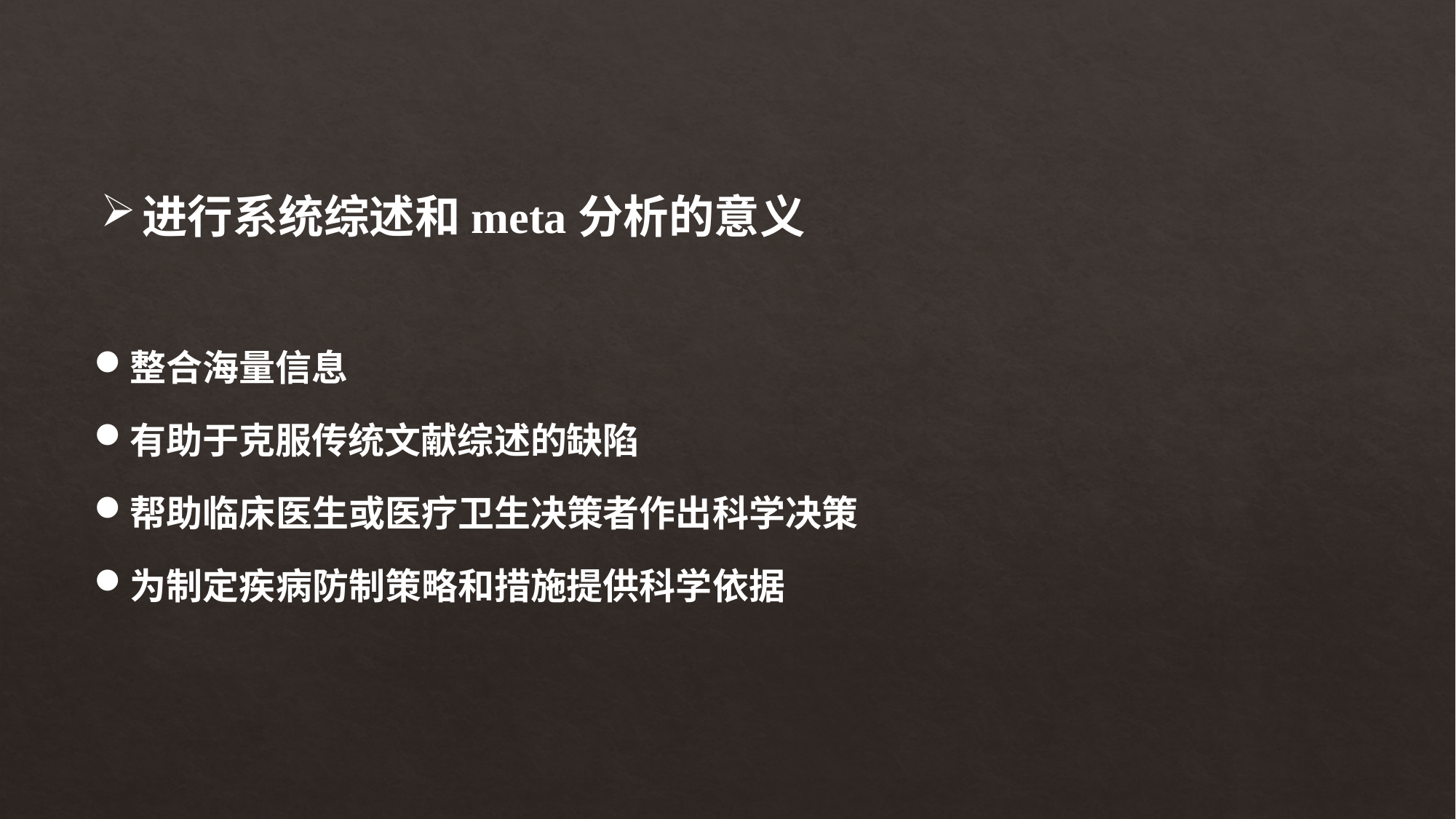

进行系统综述和meta分析的意义

整合海量信息
有助于克服传统文献综述的缺陷
帮助临床医生或医疗卫生决策者作出科学决策
为制定疾病防制策略和措施提供科学依据